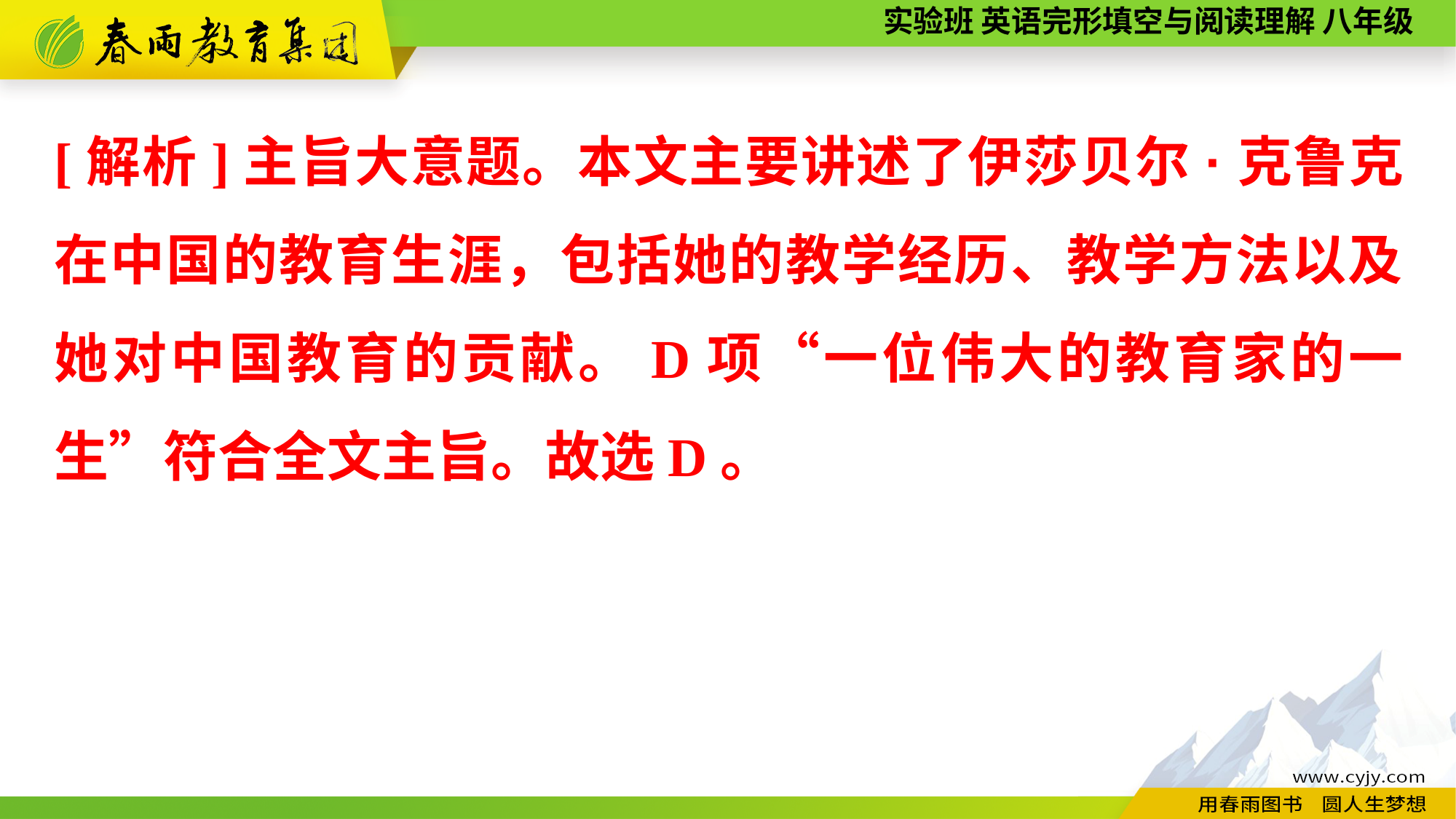

[解析]主旨大意题。本文主要讲述了伊莎贝尔·克鲁克在中国的教育生涯，包括她的教学经历、教学方法以及她对中国教育的贡献。D项“一位伟大的教育家的一生”符合全文主旨。故选D。